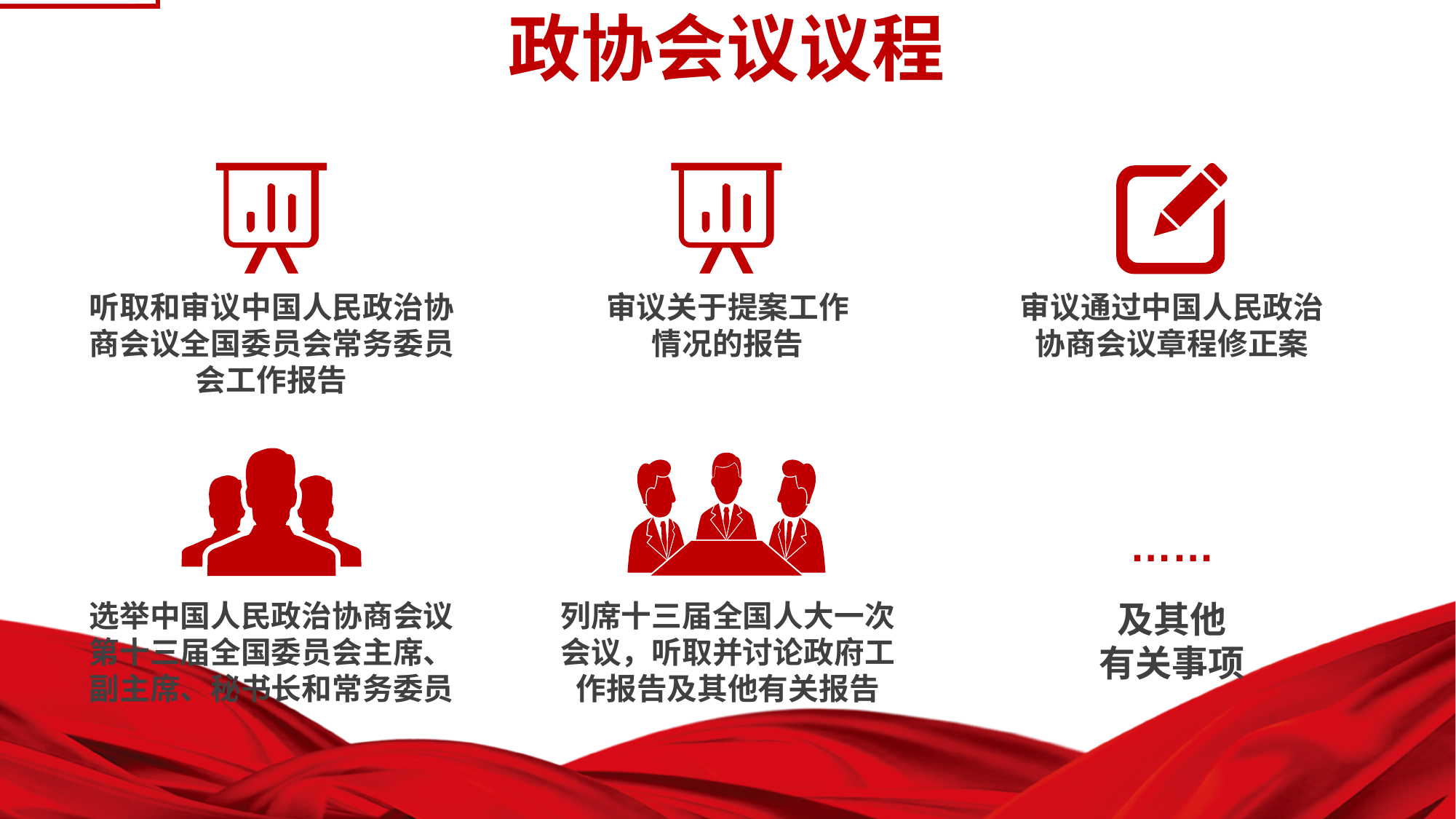

1 时间与议程

政协会议议程

听取和审议中国人民政治协商会议全国委员会常务委员会工作报告
审议关于提案工作
情况的报告
审议通过中国人民政治
协商会议章程修正案

……
选举中国人民政治协商会议第十三届全国委员会主席、副主席、秘书长和常务委员
列席十三届全国人大一次会议，听取并讨论政府工作报告及其他有关报告
及其他
有关事项